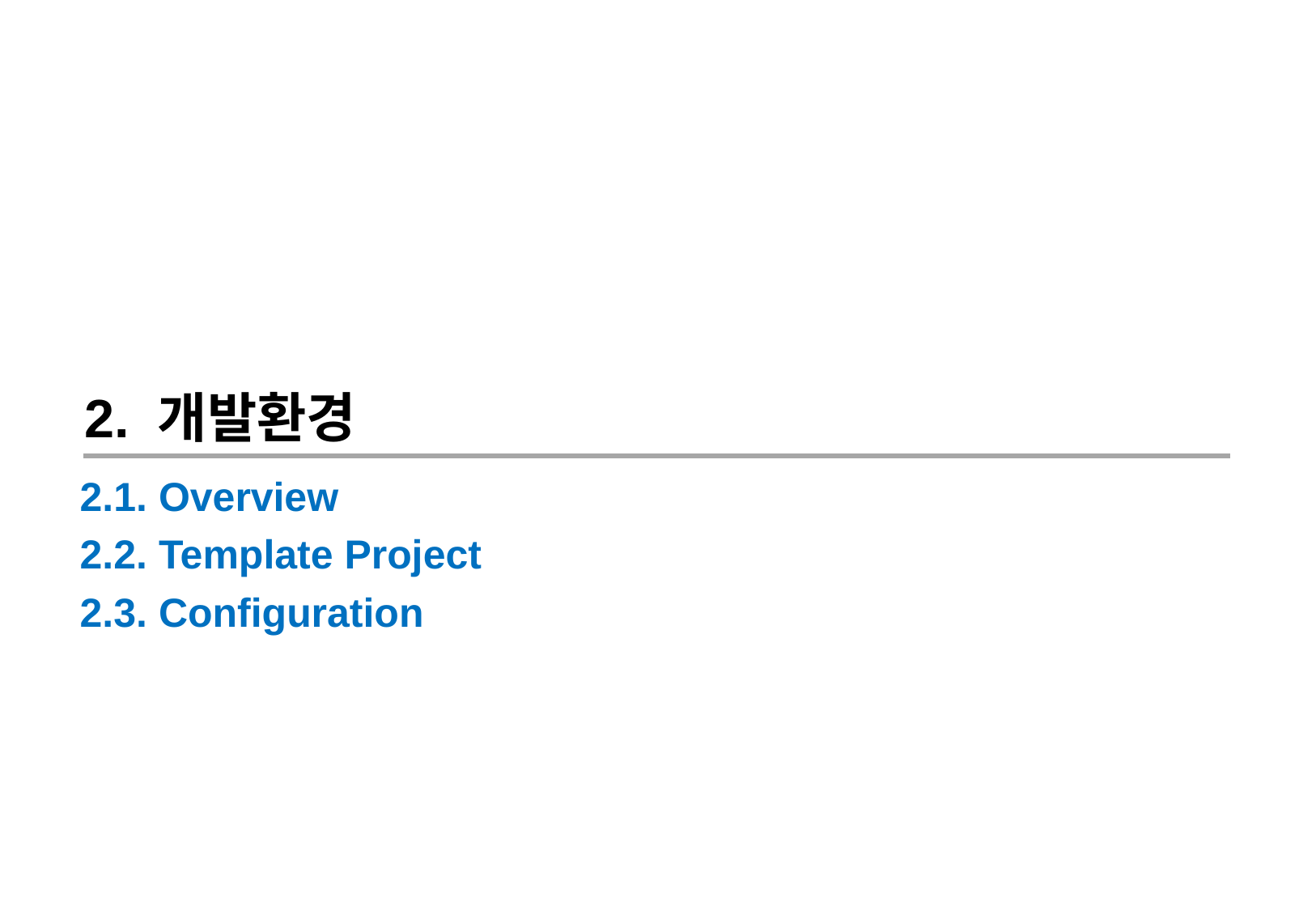

2. 개발환경
2.1. Overview
2.2. Template Project
2.3. Configuration